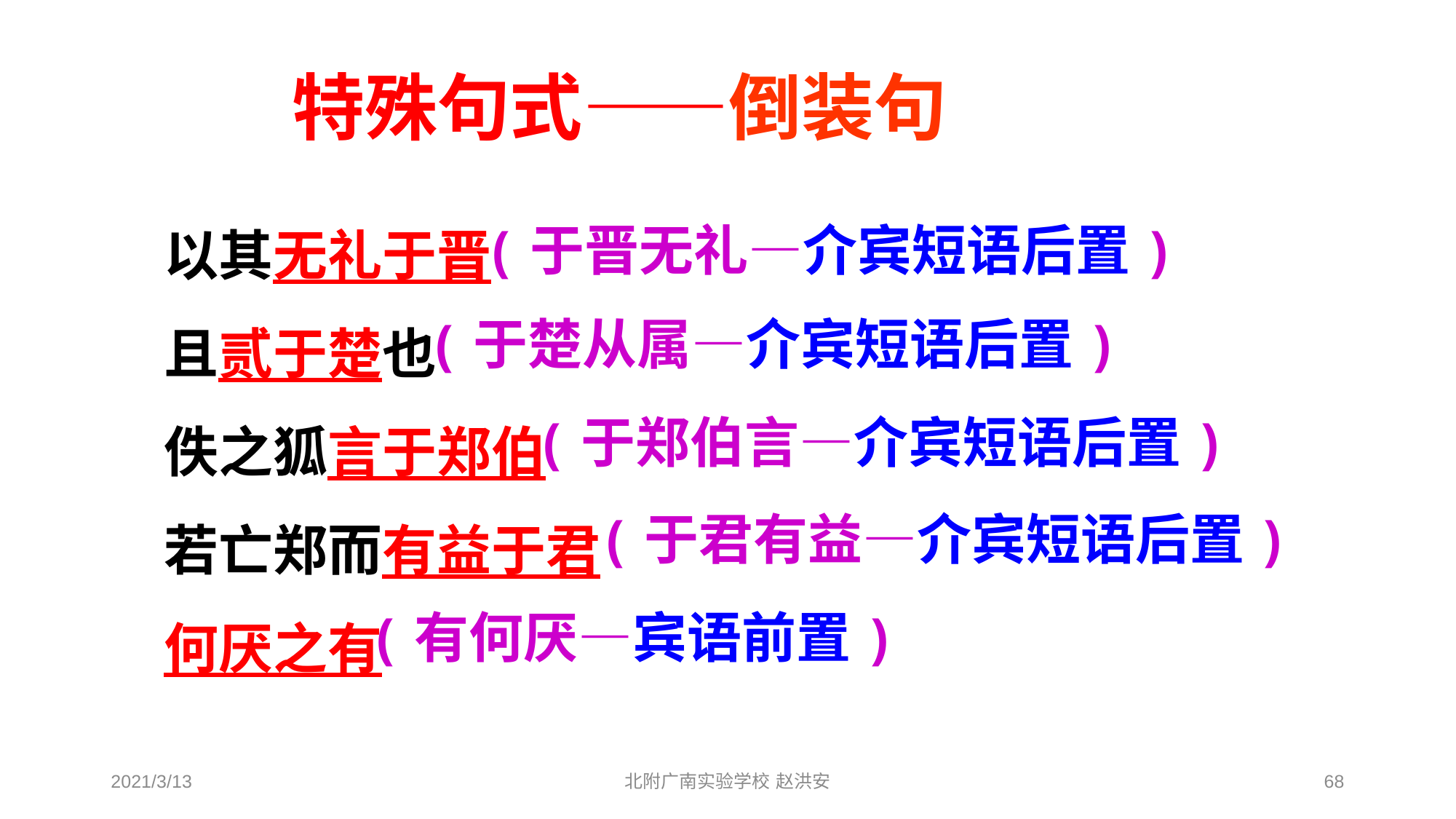

特殊句式——倒装句
以其无礼于晋
且贰于楚也
佚之狐言于郑伯
若亡郑而有益于君
何厌之有
(于晋无礼—介宾短语后置)
(于楚从属—介宾短语后置)
(于郑伯言—介宾短语后置)
(于君有益—介宾短语后置)
(有何厌—宾语前置)
2021/3/13
北附广南实验学校 赵洪安
68